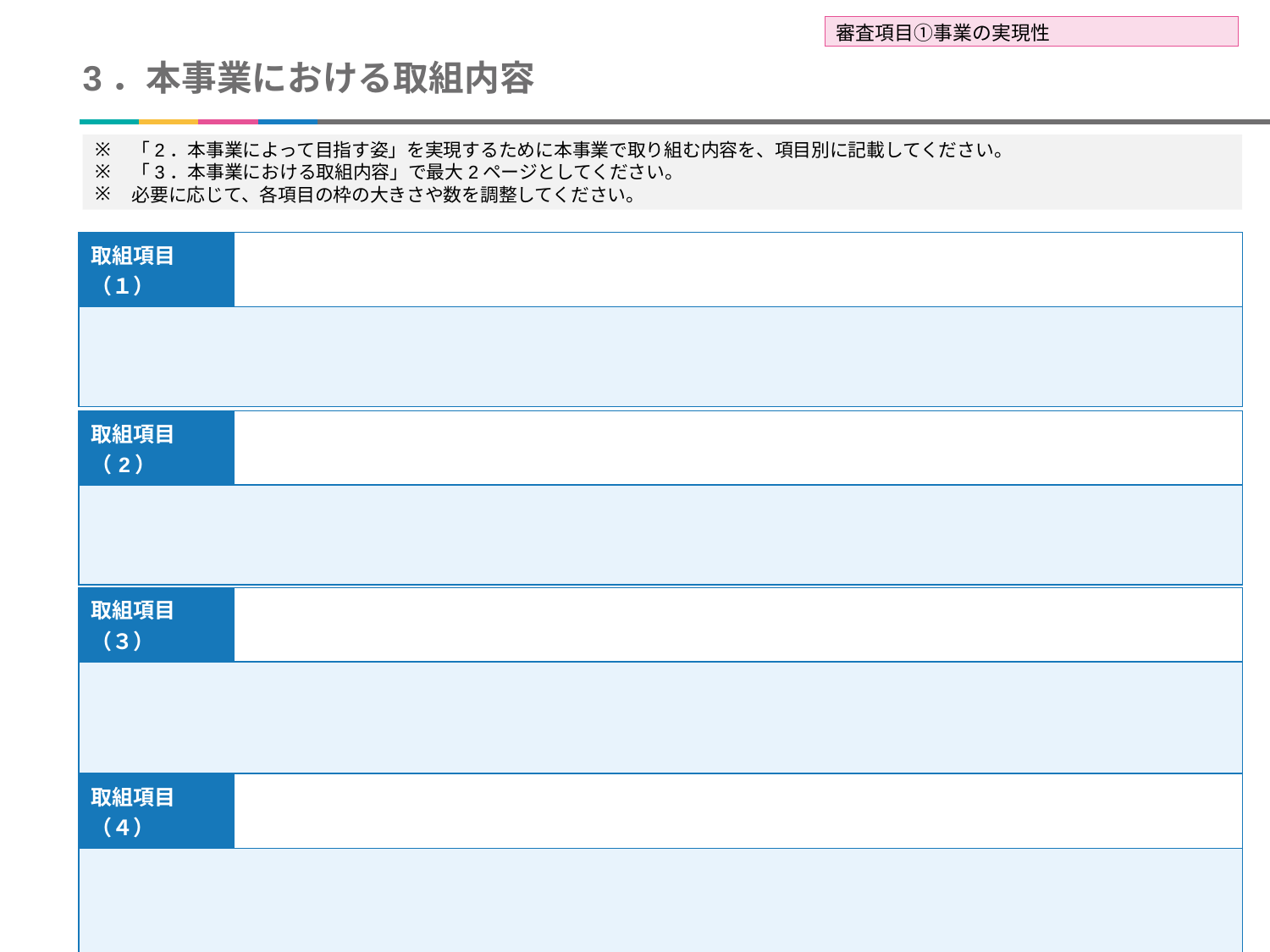

審査項目①事業の実現性
# 3．本事業における取組内容
「2．本事業によって目指す姿」を実現するために本事業で取り組む内容を、項目別に記載してください。
「3．本事業における取組内容」で最大2ページとしてください。
必要に応じて、各項目の枠の大きさや数を調整してください。
| 取組項目（１） |  |
| --- | --- |
|  |  |
| 取組項目（2） |  |
| --- | --- |
|  |  |
| 取組項目（３） |  |
| --- | --- |
|  |  |
| 取組項目（４） |  |
| --- | --- |
|  |  |
5